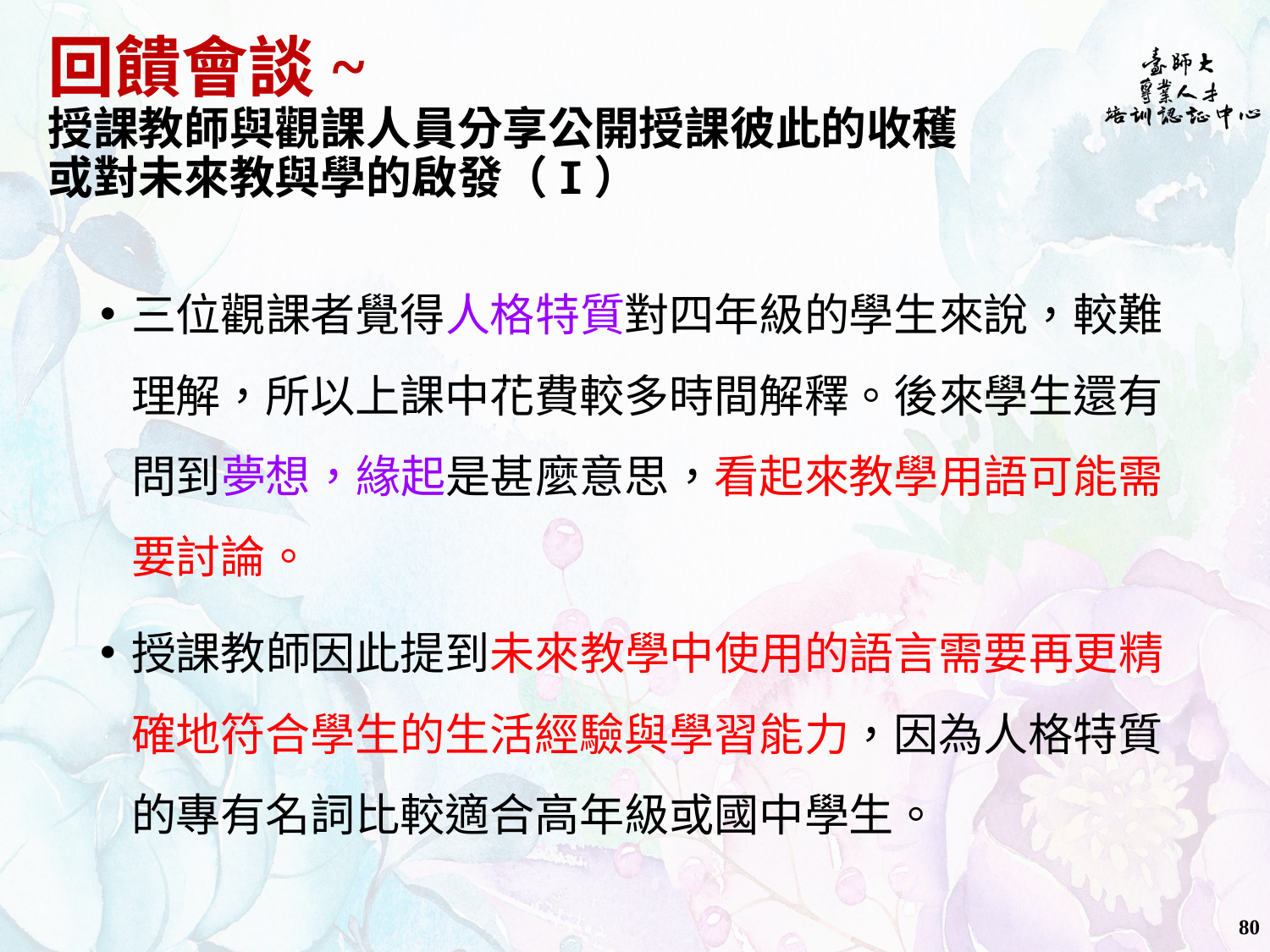

# 回饋會談~ 授課教師與觀課人員分享公開授課彼此的收穫 或對未來教與學的啟發（I）
三位觀課者覺得人格特質對四年級的學生來說，較難理解，所以上課中花費較多時間解釋。後來學生還有問到夢想，緣起是甚麼意思，看起來教學用語可能需要討論。
授課教師因此提到未來教學中使用的語言需要再更精確地符合學生的生活經驗與學習能力，因為人格特質的專有名詞比較適合高年級或國中學生。
80